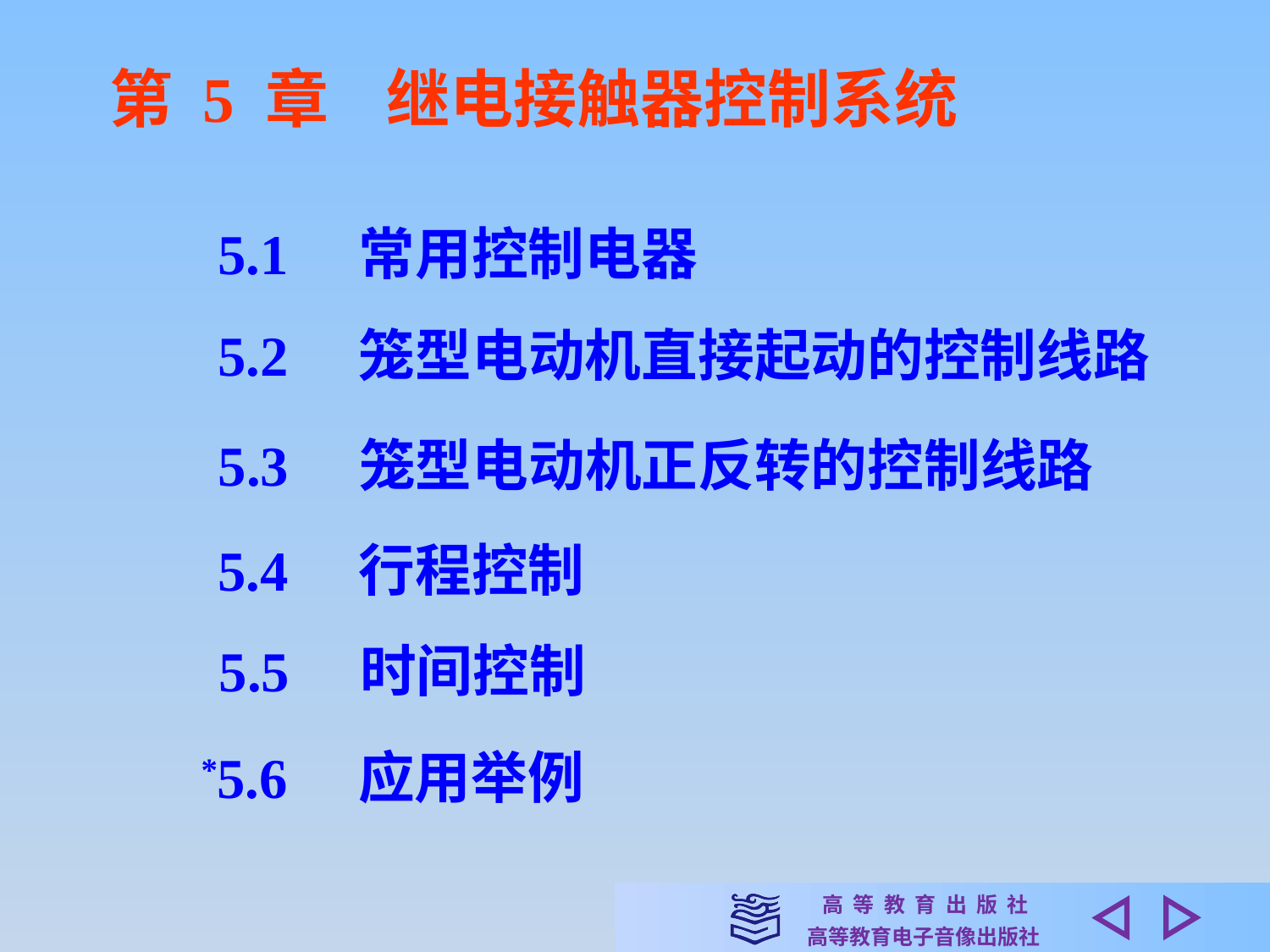

第 5 章    继电接触器控制系统
5.1　常用控制电器
5.2　笼型电动机直接起动的控制线路
5.3　笼型电动机正反转的控制线路
5.4　行程控制
5.5　时间控制
*5.6　应用举例